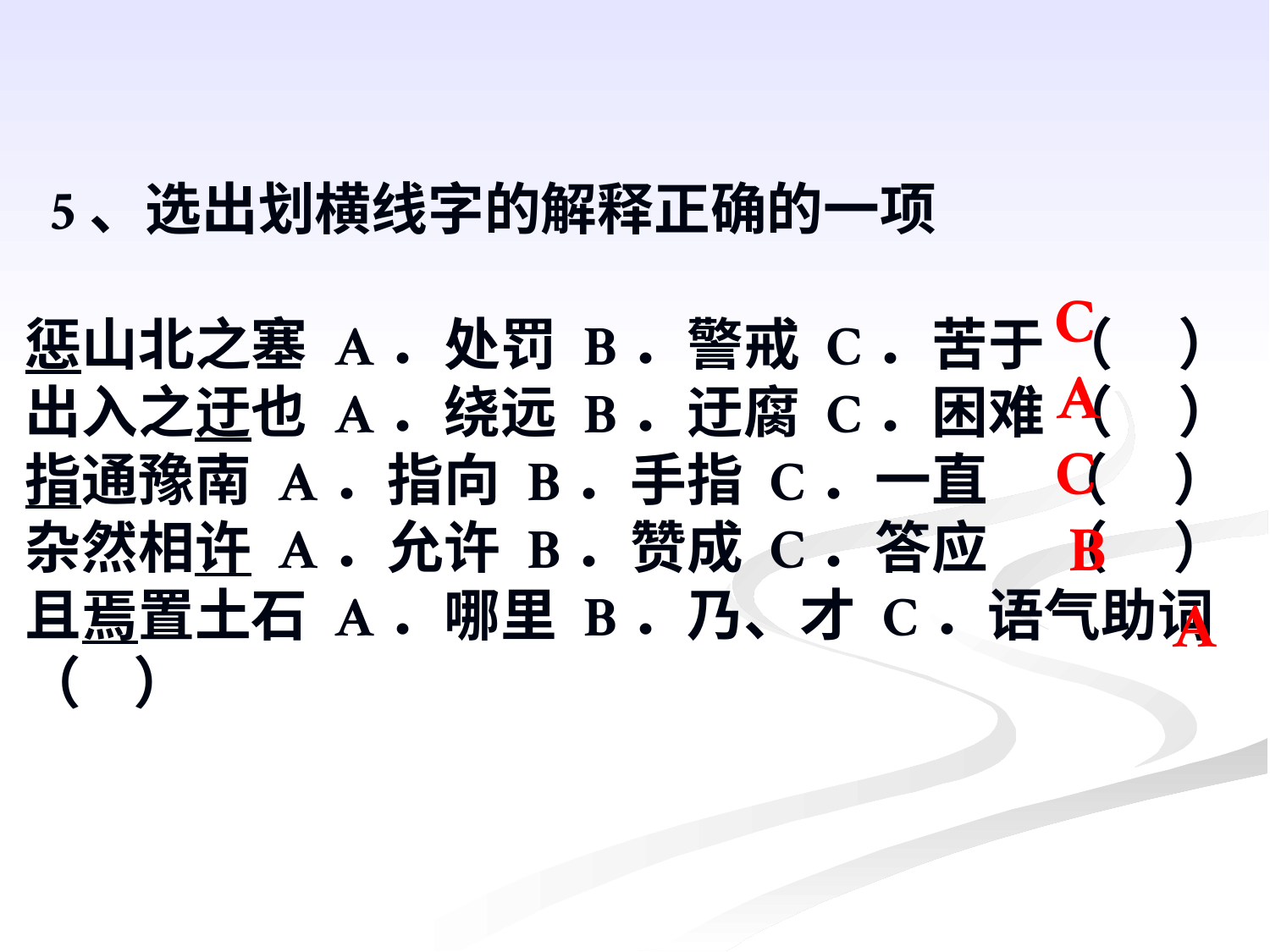

#
  5、选出划横线字的解释正确的一项

惩山北之塞 A．处罚 B．警戒 C．苦于 （     ）
出入之迂也 A．绕远 B．迂腐 C．困难 （     ）
指通豫南 A．指向 B．手指 C．一直     （     ）
杂然相许 A．允许 B．赞成 C．答应     （     ）
且焉置土石 A．哪里 B．乃、才 C．语气助词（    ）

    C
   A
   C
    B
            A